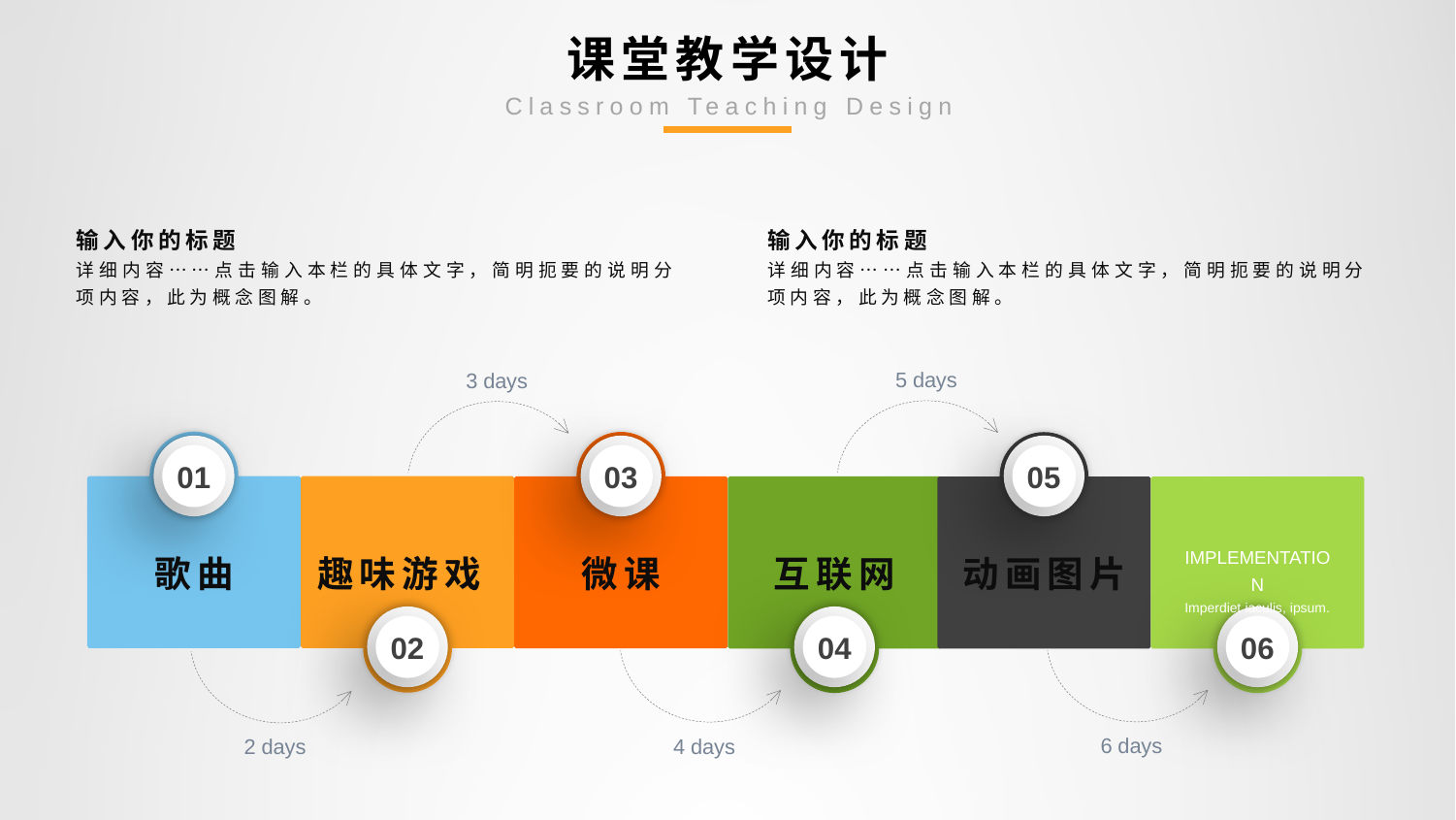

# 课堂教学设计
Classroom Teaching Design
输入你的标题
详细内容……点击输入本栏的具体文字，简明扼要的说明分项内容，此为概念图解。
输入你的标题
详细内容……点击输入本栏的具体文字，简明扼要的说明分项内容，此为概念图解。
5 days
3 days

01

03

05

歌曲
趣味游戏
微课
互联网
动画图片
IMPLEMENTATION
Imperdiet iaculis, ipsum.

02

04

06
6 days
4 days
2 days